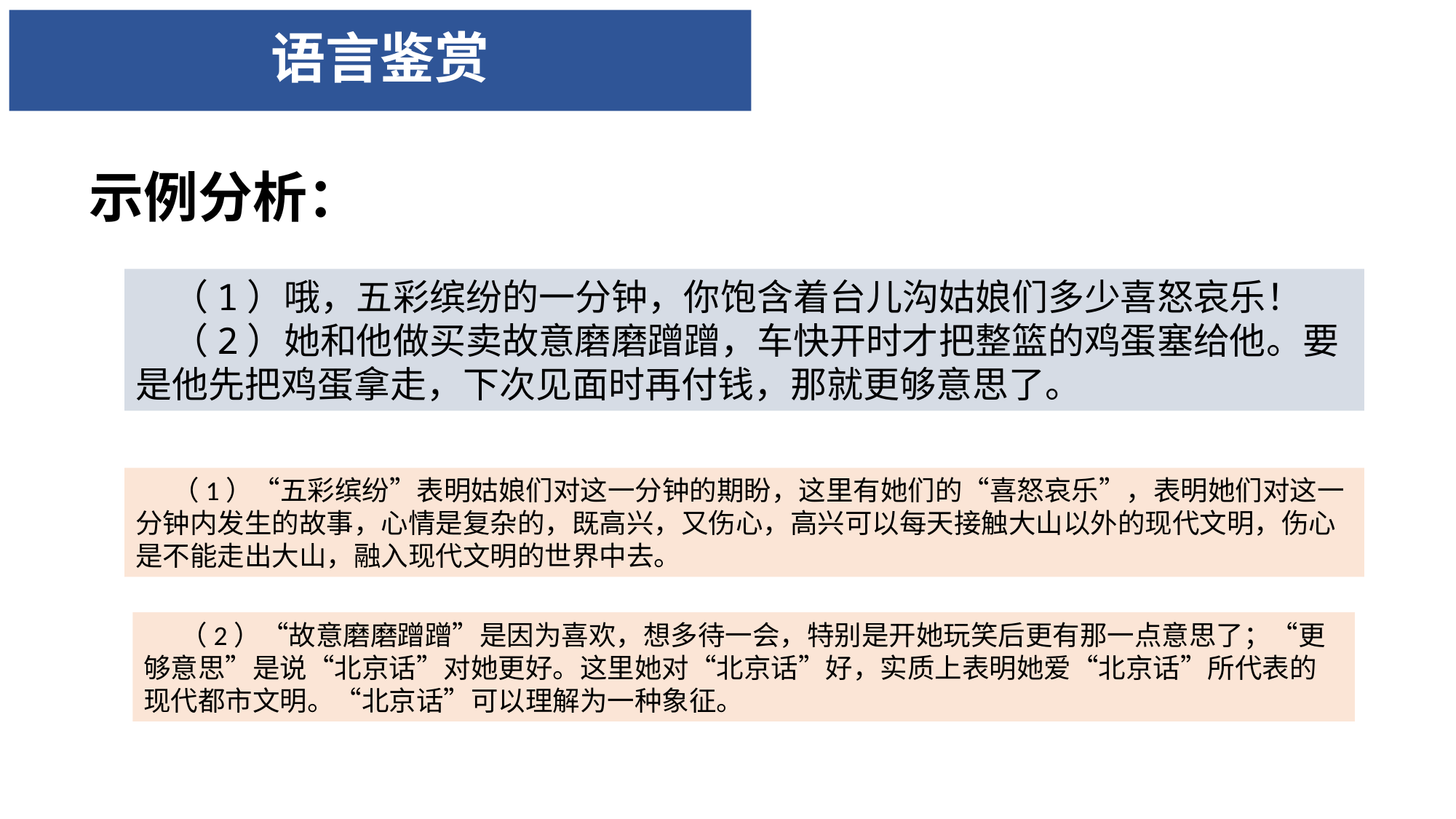

# 语言鉴赏
示例分析：
（1）哦，五彩缤纷的一分钟，你饱含着台儿沟姑娘们多少喜怒哀乐！
（2）她和他做买卖故意磨磨蹭蹭，车快开时才把整篮的鸡蛋塞给他。要是他先把鸡蛋拿走，下次见面时再付钱，那就更够意思了。
（1）“五彩缤纷”表明姑娘们对这一分钟的期盼，这里有她们的“喜怒哀乐”，表明她们对这一分钟内发生的故事，心情是复杂的，既高兴，又伤心，高兴可以每天接触大山以外的现代文明，伤心是不能走出大山，融入现代文明的世界中去。
（2）“故意磨磨蹭蹭”是因为喜欢，想多待一会，特别是开她玩笑后更有那一点意思了；“更够意思”是说“北京话”对她更好。这里她对“北京话”好，实质上表明她爱“北京话”所代表的现代都市文明。“北京话”可以理解为一种象征。